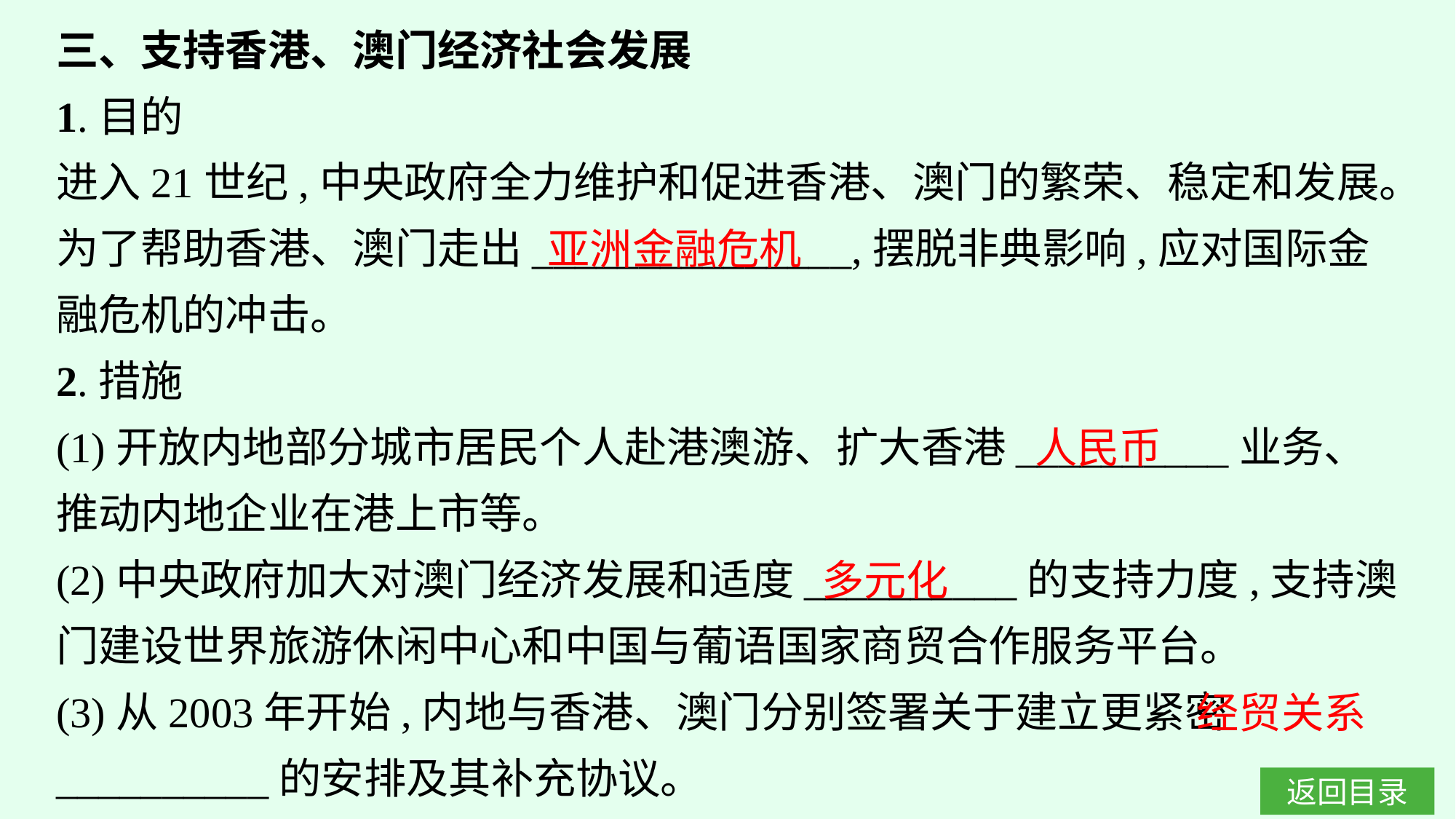

三、支持香港、澳门经济社会发展
1.目的
进入21世纪,中央政府全力维护和促进香港、澳门的繁荣、稳定和发展。为了帮助香港、澳门走出_______________,摆脱非典影响,应对国际金融危机的冲击。
2.措施
(1)开放内地部分城市居民个人赴港澳游、扩大香港__________业务、推动内地企业在港上市等。
(2)中央政府加大对澳门经济发展和适度__________的支持力度,支持澳门建设世界旅游休闲中心和中国与葡语国家商贸合作服务平台。
(3)从2003年开始,内地与香港、澳门分别签署关于建立更紧密__________的安排及其补充协议。
亚洲金融危机
人民币
多元化
经贸关系